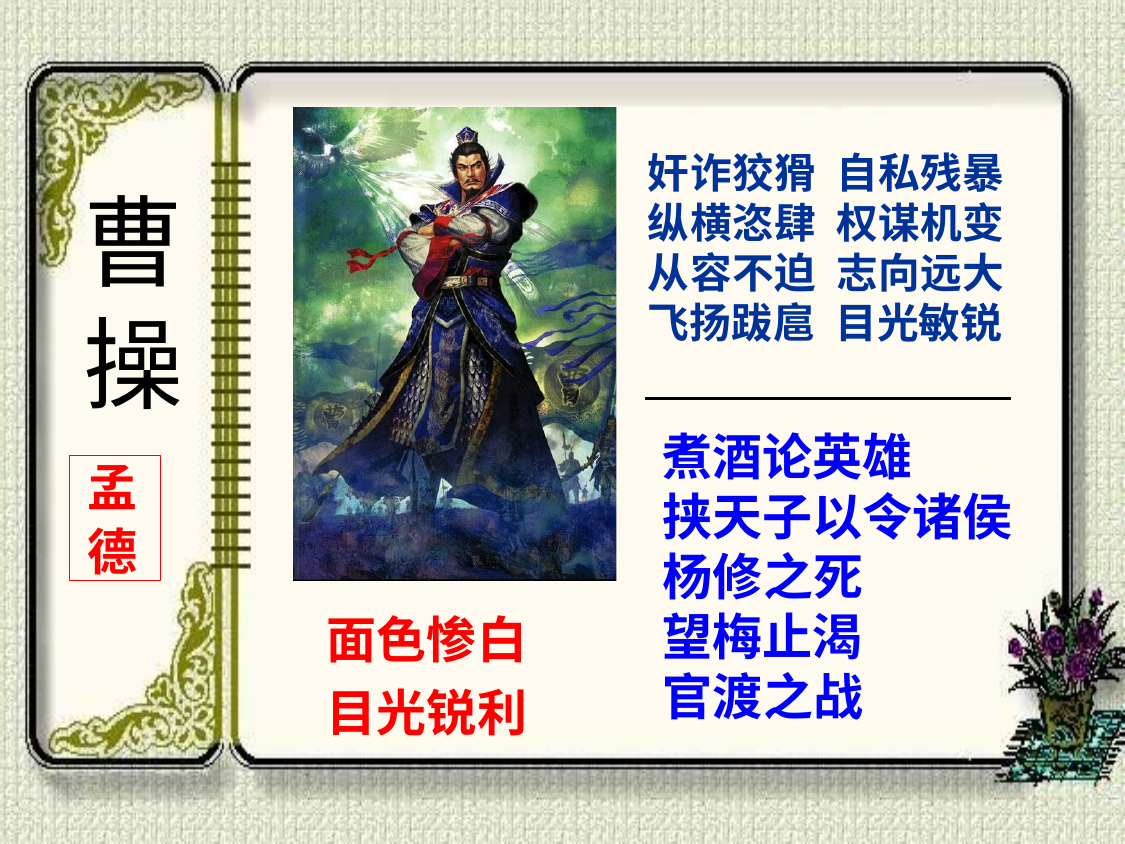

奸诈狡猾 自私残暴 纵横恣肆 权谋机变 从容不迫 志向远大 飞扬跋扈 目光敏锐
曹 操

煮酒论英雄
挟天子以令诸侯 杨修之死
望梅止渴
官渡之战
孟
德
面色惨白 目光锐利